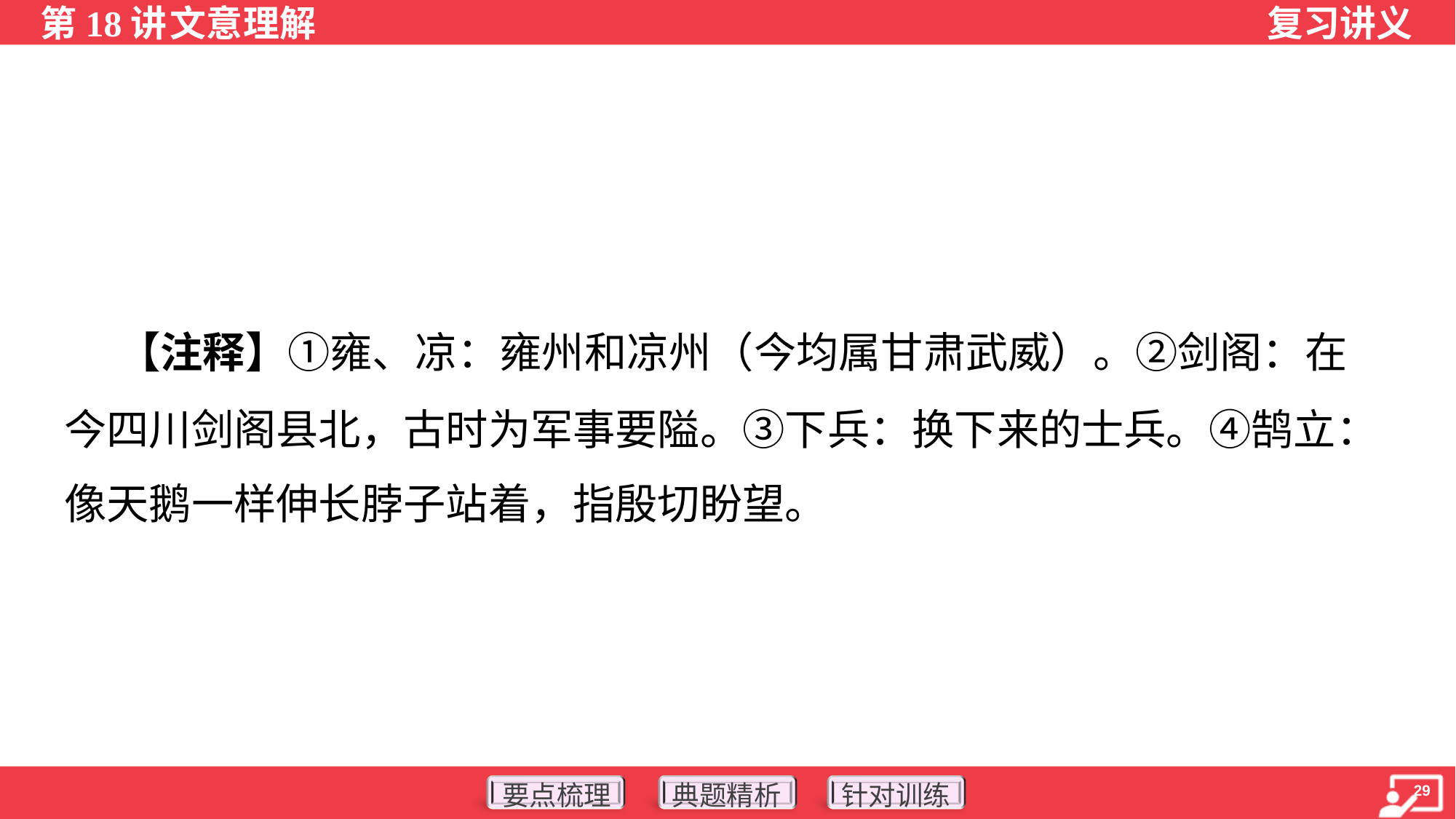

【注释】①雍、凉：雍州和凉州（今均属甘肃武威）。②剑阁：在
今四川剑阁县北，古时为军事要隘。③下兵：换下来的士兵。④鹄立：
像天鹅一样伸长脖子站着，指殷切盼望。